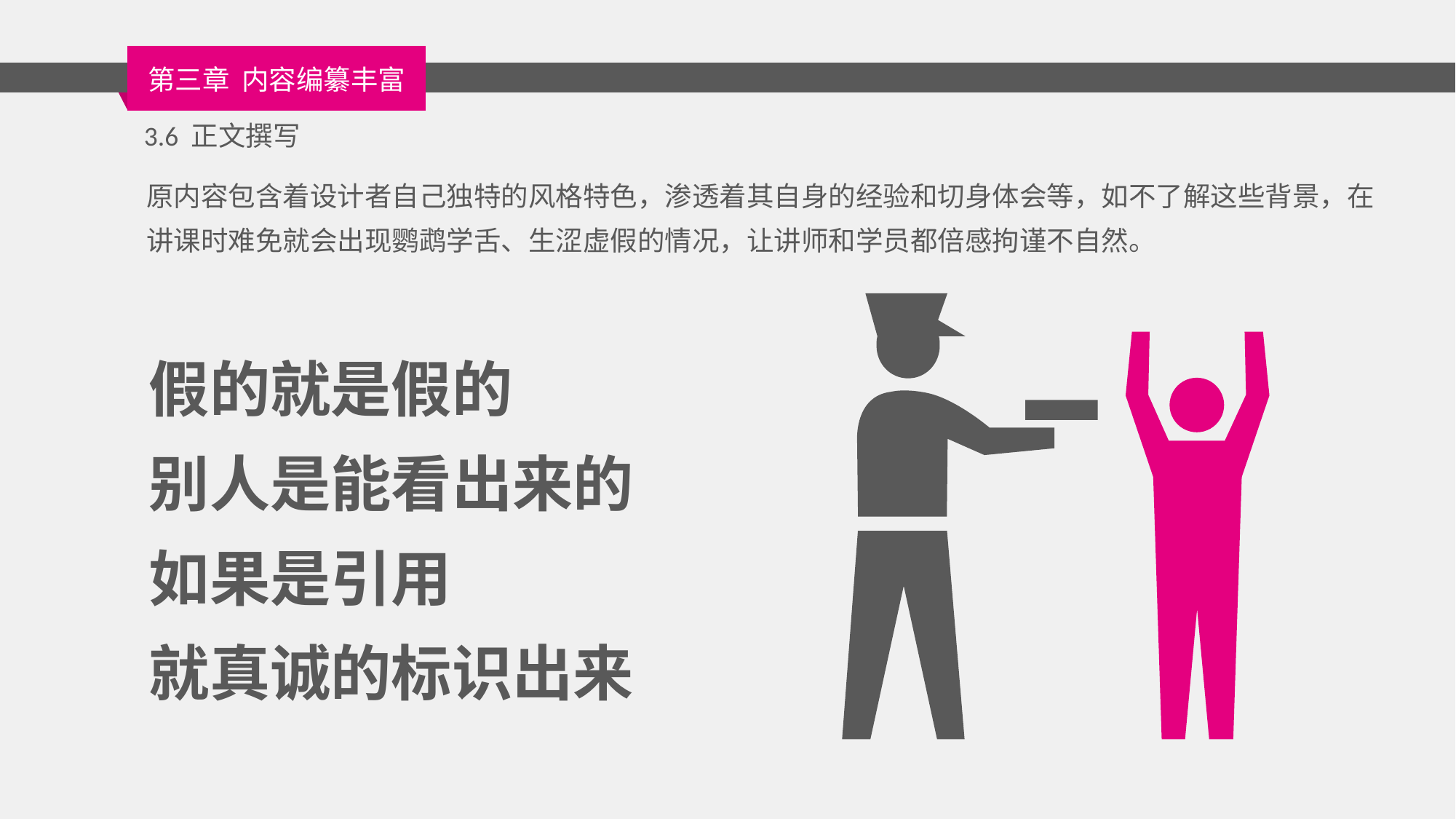

3.6 正文撰写
原内容包含着设计者自己独特的风格特色，渗透着其自身的经验和切身体会等，如不了解这些背景，在讲课时难免就会出现鹦鹉学舌、生涩虚假的情况，让讲师和学员都倍感拘谨不自然。

假的就是假的
别人是能看出来的
如果是引用
就真诚的标识出来